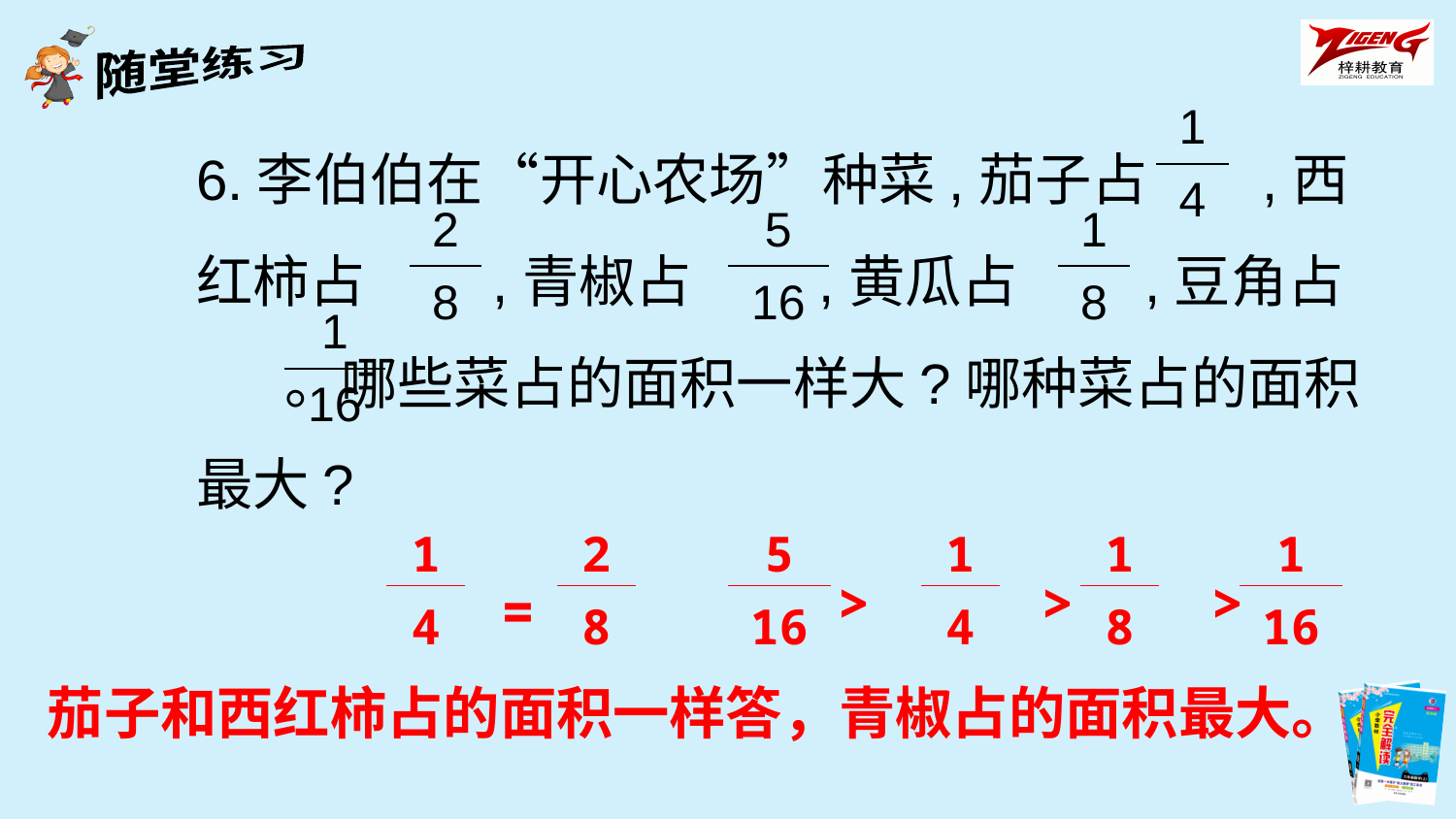

| 1 |
| --- |
| 4 |
6.李伯伯在“开心农场”种菜,茄子占        ,西红柿占         ,青椒占         ,黄瓜占         ,豆角占         。哪些菜占的面积一样大?哪种菜占的面积最大?
| 2 |
| --- |
| 8 |
| 5 |
| --- |
| 16 |
| 1 |
| --- |
| 8 |
| 1 |
| --- |
| 16 |
| 1 |
| --- |
| 4 |
| 2 |
| --- |
| 8 |
| 5 |
| --- |
| 16 |
| 1 |
| --- |
| 4 |
| 1 |
| --- |
| 8 |
| 1 |
| --- |
| 16 |
>     >    >
=
茄子和西红柿占的面积一样答，青椒占的面积最大。